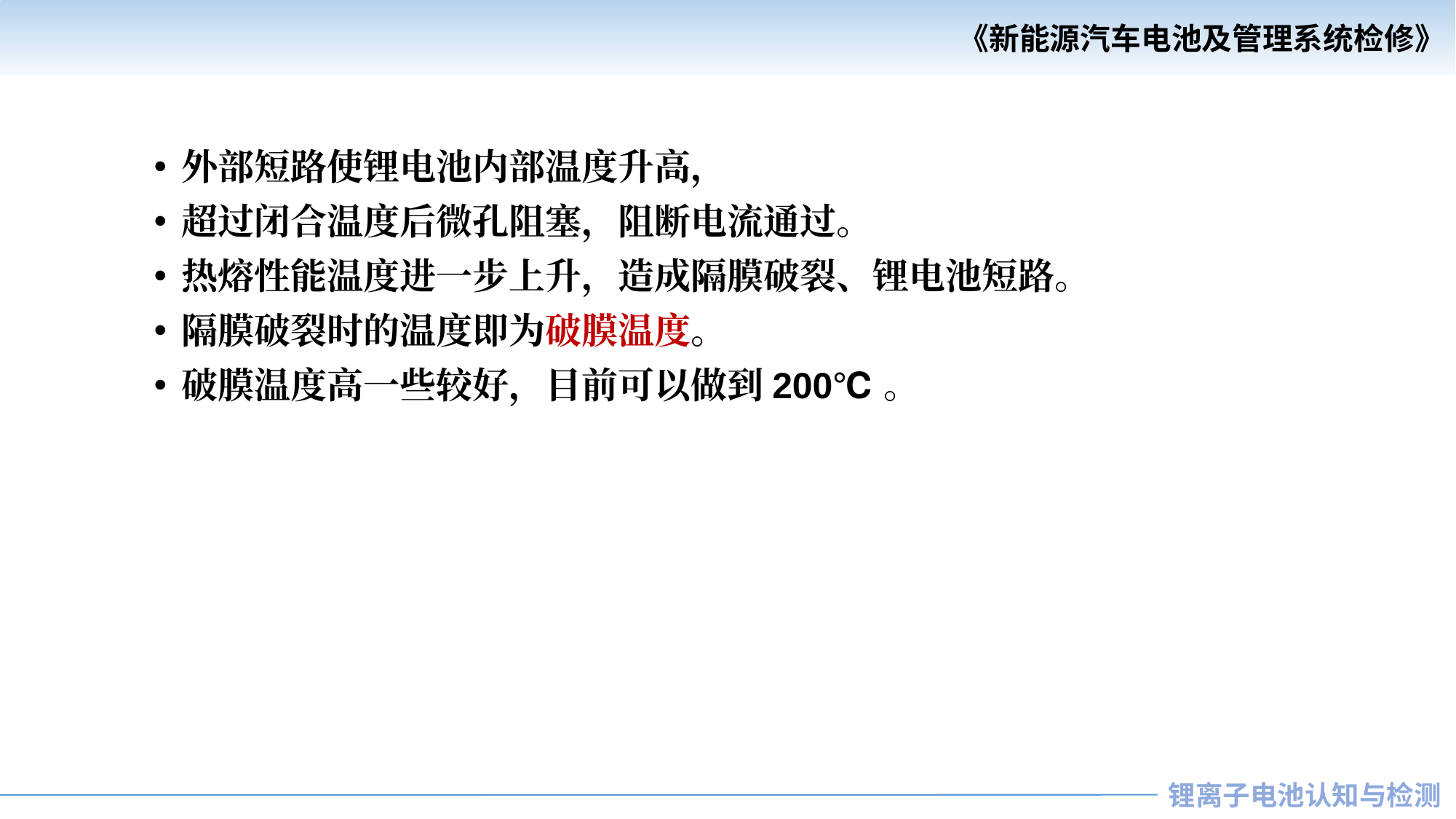

外部短路使锂电池内部温度升高，
超过闭合温度后微孔阻塞，阻断电流通过。
热熔性能温度进一步上升，造成隔膜破裂、锂电池短路。
隔膜破裂时的温度即为破膜温度。
破膜温度高一些较好，目前可以做到200℃。